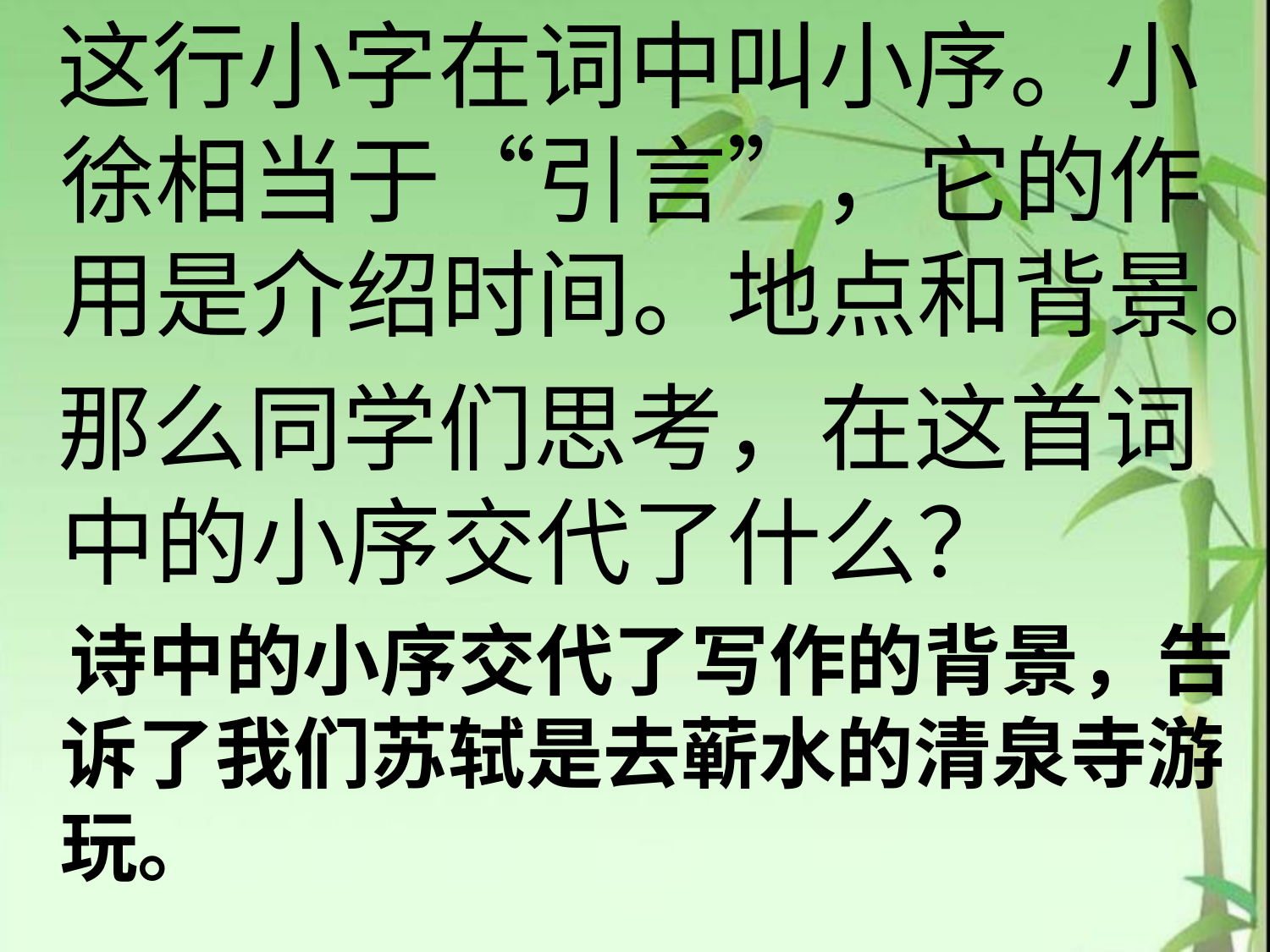

这行小字在词中叫小序。小徐相当于“引言”，它的作用是介绍时间。地点和背景。
 那么同学们思考，在这首词中的小序交代了什么？
   诗中的小序交代了写作的背景，告诉了我们苏轼是去蕲水的清泉寺游玩。